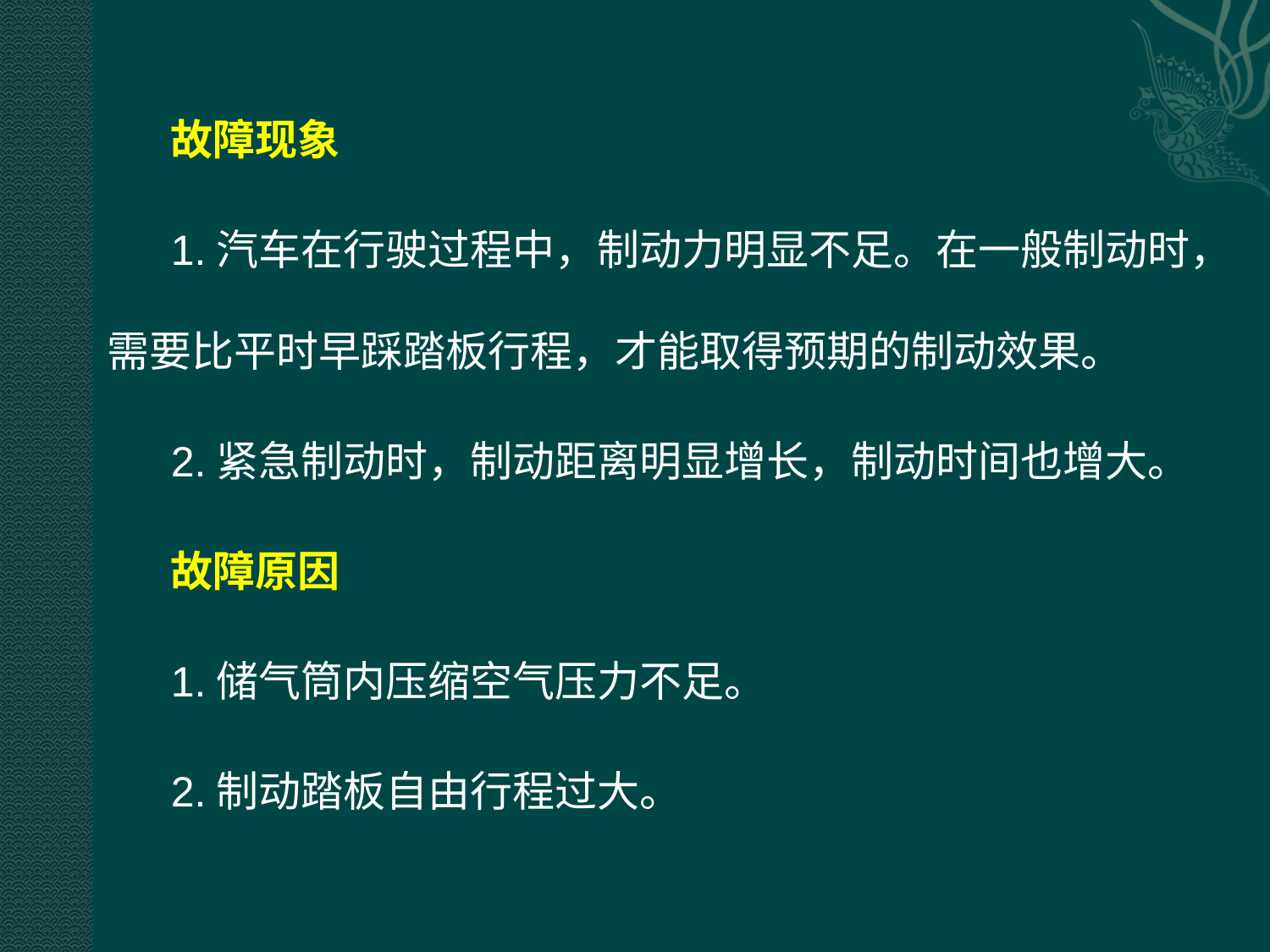

故障现象
1.汽车在行驶过程中，制动力明显不足。在一般制动时，需要比平时早踩踏板行程，才能取得预期的制动效果。
2.紧急制动时，制动距离明显增长，制动时间也增大。
故障原因
1.储气筒内压缩空气压力不足。
2.制动踏板自由行程过大。